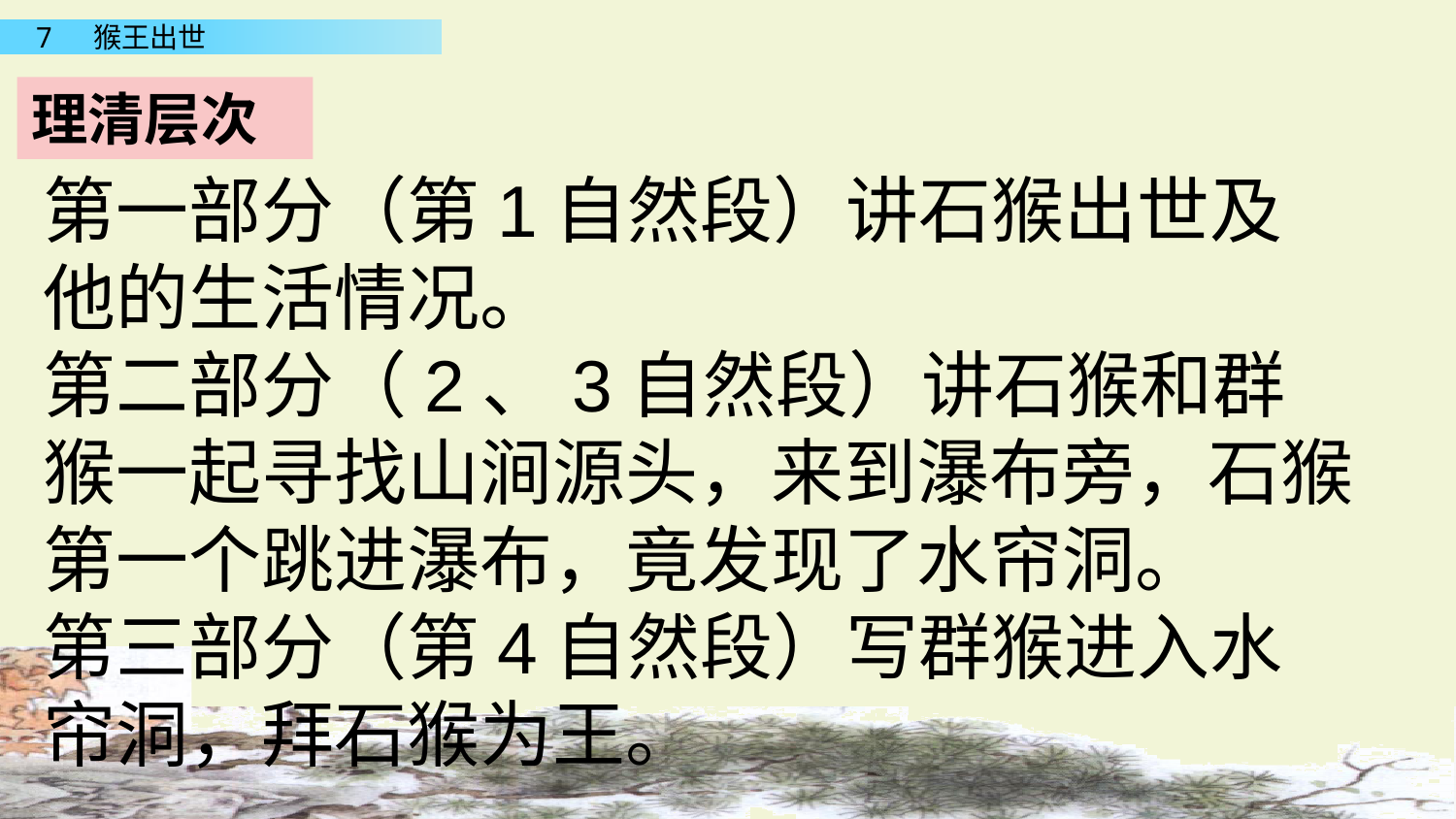

理清层次
第一部分（第1自然段）讲石猴出世及他的生活情况。
第二部分（2、3自然段）讲石猴和群猴一起寻找山涧源头，来到瀑布旁，石猴第一个跳进瀑布，竟发现了水帘洞。
第三部分（第4自然段）写群猴进入水帘洞，拜石猴为王。